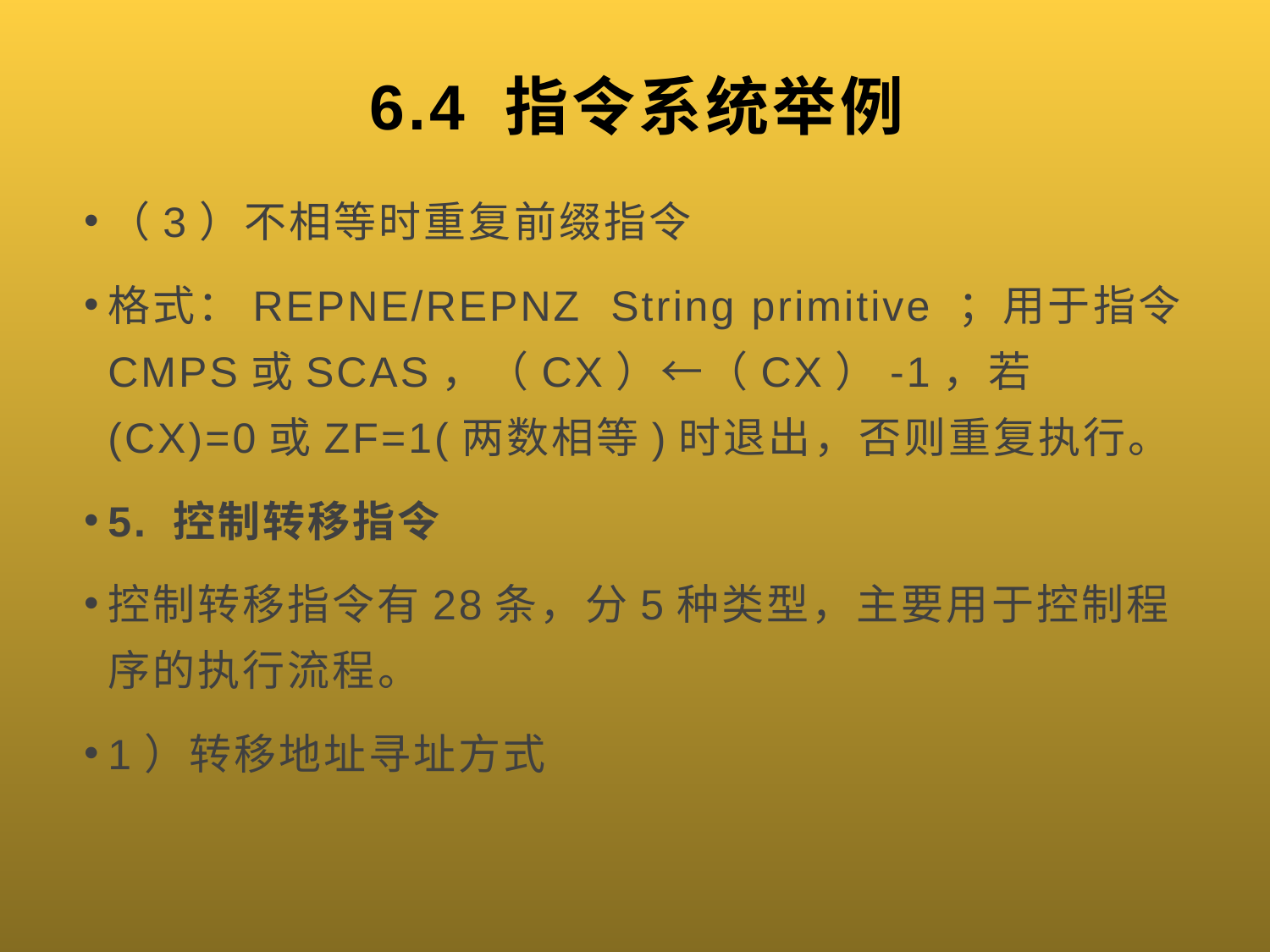

# 6.4 指令系统举例
（3）不相等时重复前缀指令
格式：REPNE/REPNZ  String primitive ；用于指令CMPS或SCAS，（CX）←（CX）-1，若(CX)=0或ZF=1(两数相等)时退出，否则重复执行。
5. 控制转移指令
控制转移指令有28条，分5种类型，主要用于控制程序的执行流程。
1）转移地址寻址方式